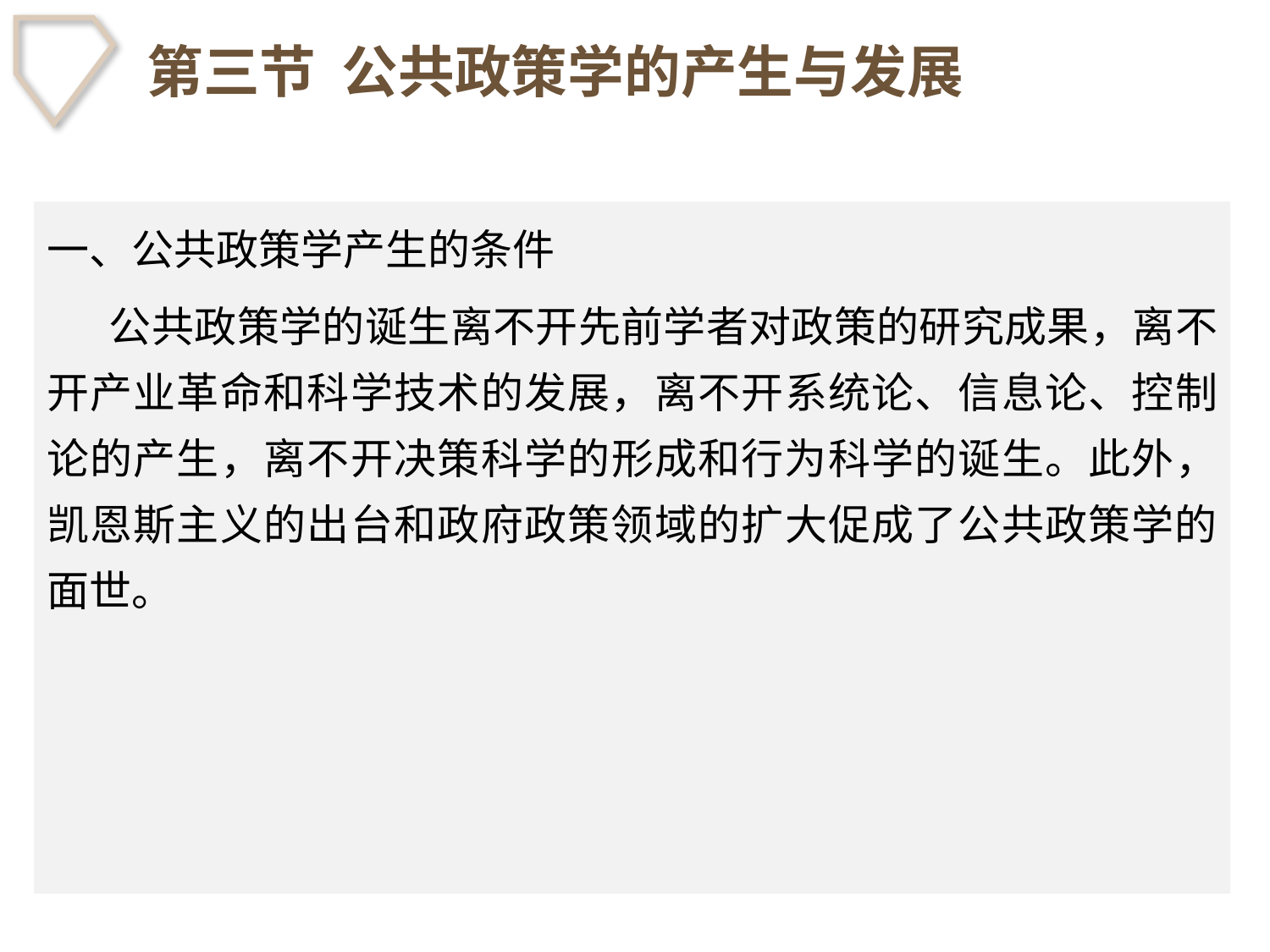

# 第三节  公共政策学的产生与发展
一、公共政策学产生的条件
　  公共政策学的诞生离不开先前学者对政策的研究成果，离不开产业革命和科学技术的发展，离不开系统论、信息论、控制论的产生，离不开决策科学的形成和行为科学的诞生。此外，凯恩斯主义的出台和政府政策领域的扩大促成了公共政策学的面世。